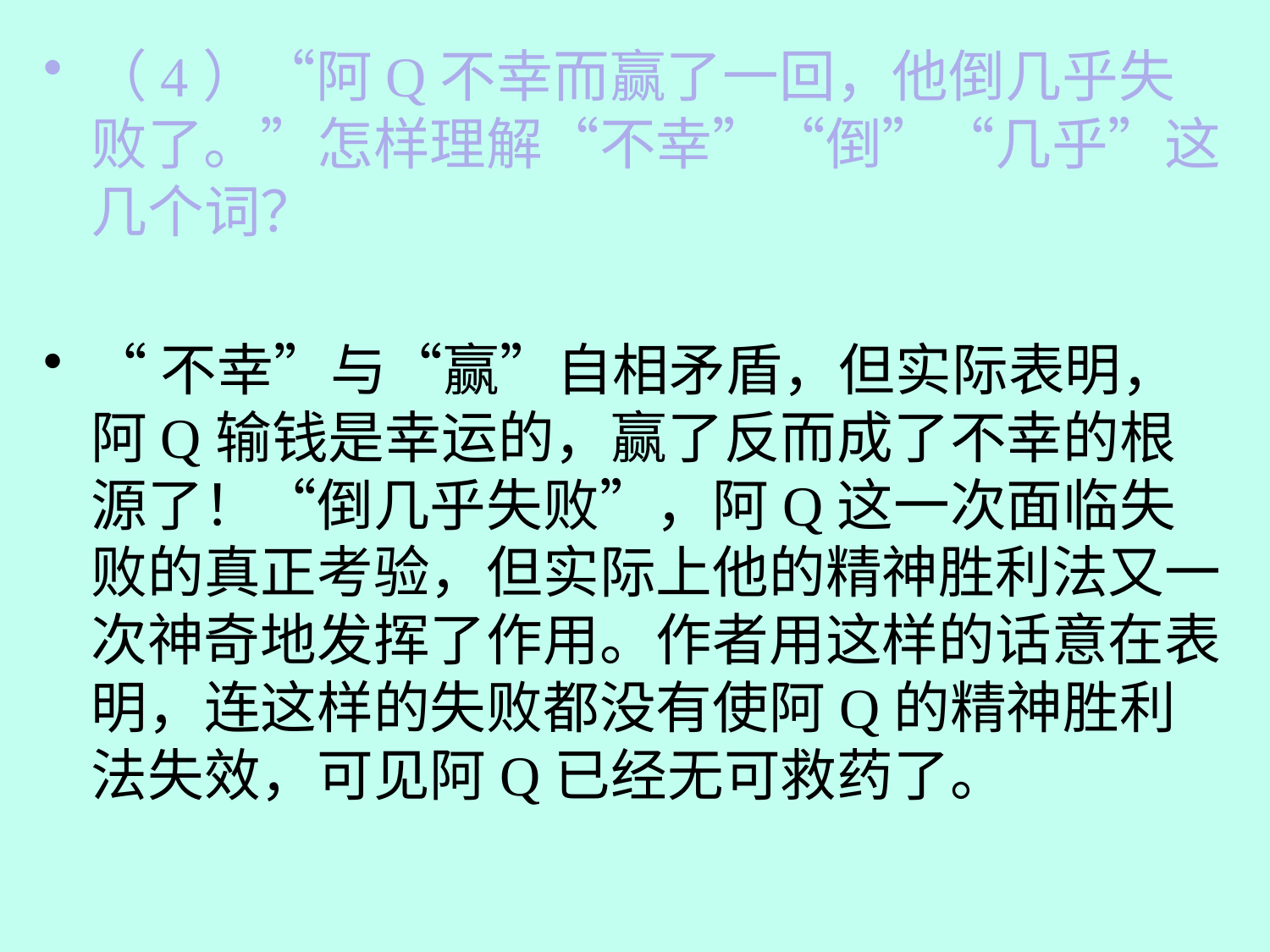

（4）“阿Q不幸而赢了一回，他倒几乎失败了。”怎样理解“不幸”“倒”“几乎”这几个词？

“不幸”与“赢”自相矛盾，但实际表明，阿Q输钱是幸运的，赢了反而成了不幸的根源了！“倒几乎失败”，阿Q这一次面临失败的真正考验，但实际上他的精神胜利法又一次神奇地发挥了作用。作者用这样的话意在表明，连这样的失败都没有使阿Q的精神胜利法失效，可见阿Q已经无可救药了。